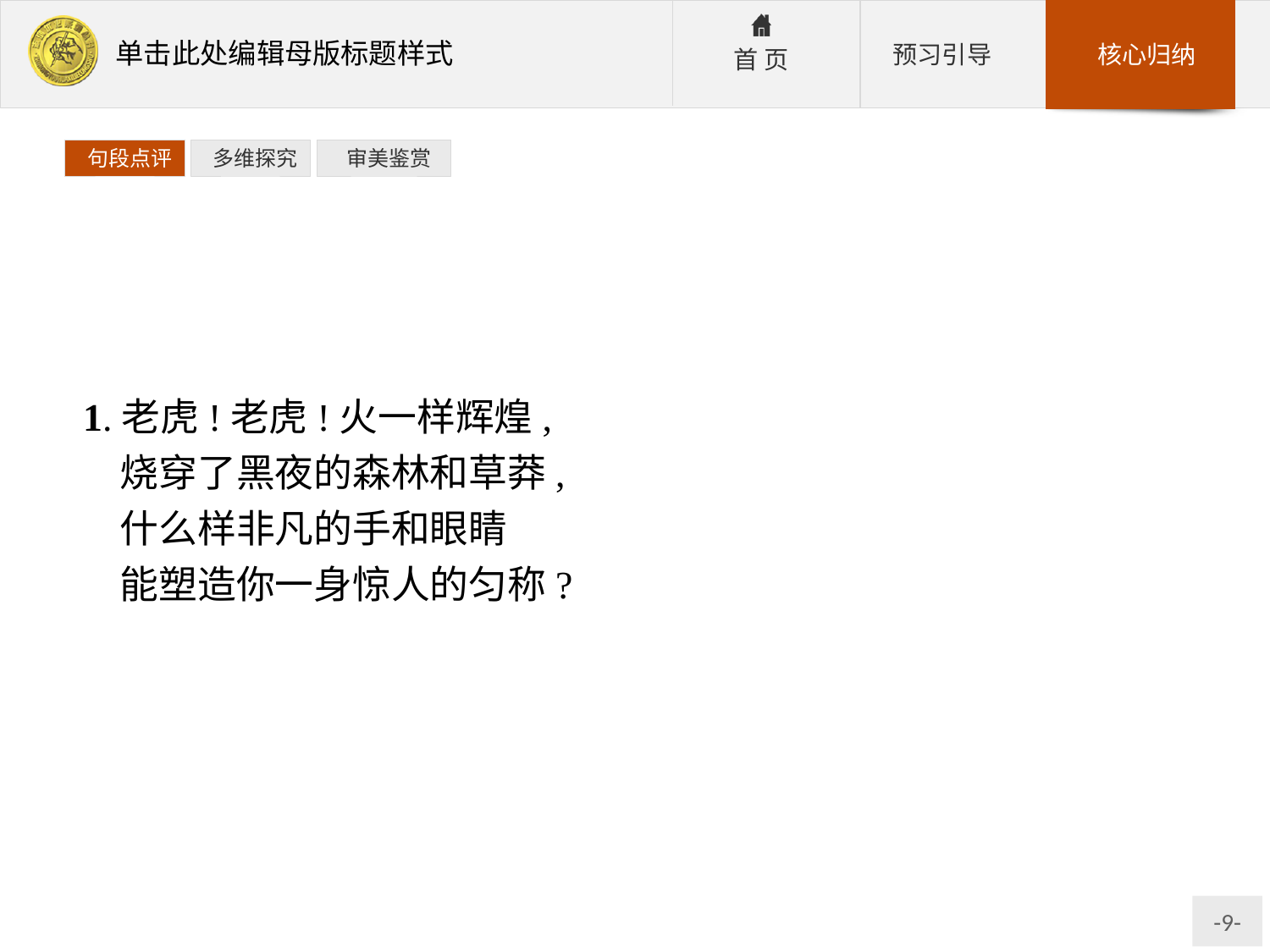

句段点评
 多维探究
 审美鉴赏
1.老虎!老虎!火一样辉煌,
烧穿了黑夜的森林和草莽,
什么样非凡的手和眼睛
能塑造你一身惊人的匀称?